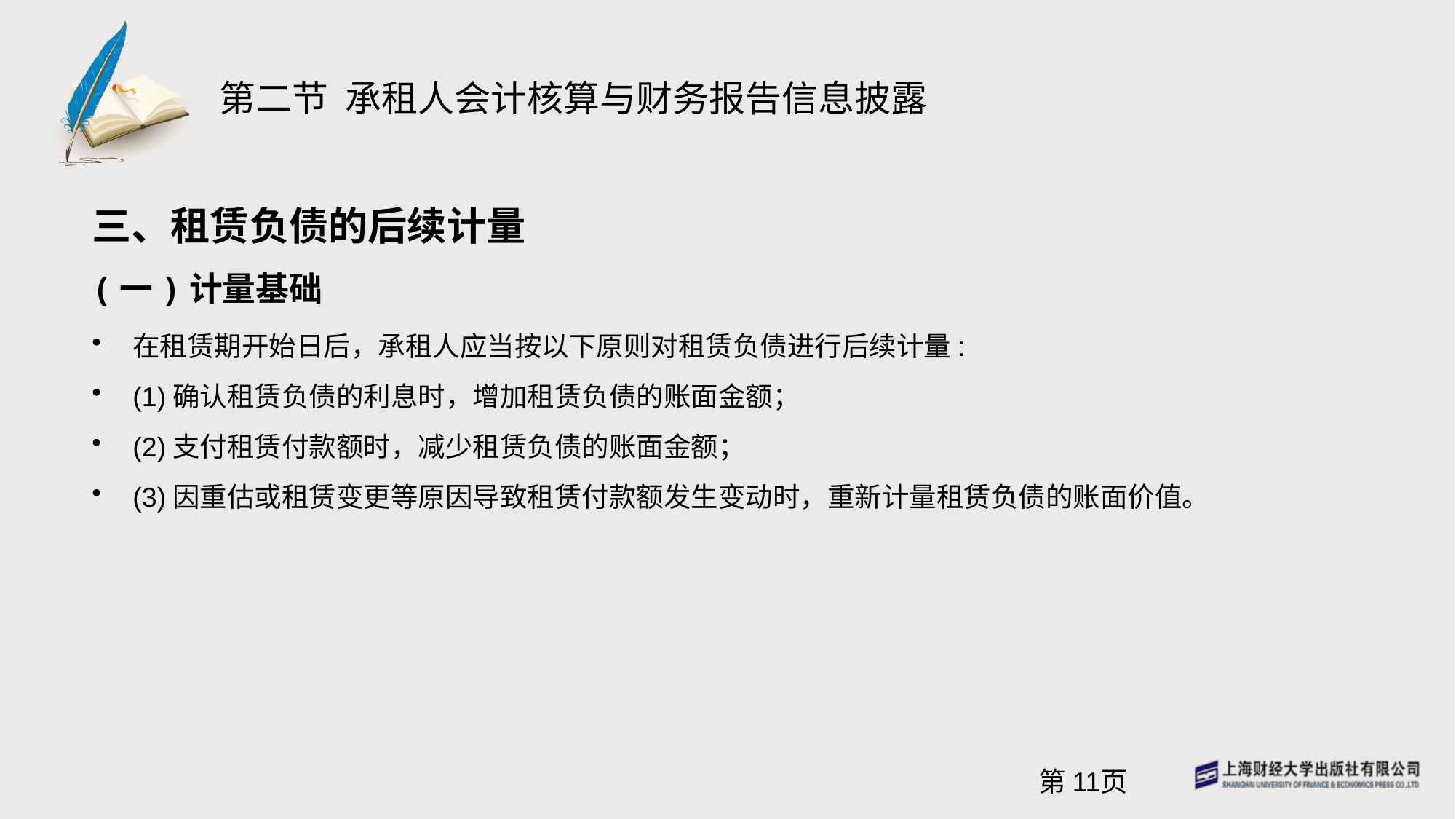

# 第二节  承租人会计核算与财务报告信息披露
三、租赁负债的后续计量
(一)计量基础
在租赁期开始日后，承租人应当按以下原则对租赁负债进行后续计量:
(1)确认租赁负债的利息时，增加租赁负债的账面金额；
(2)支付租赁付款额时，减少租赁负债的账面金额；
(3)因重估或租赁变更等原因导致租赁付款额发生变动时，重新计量租赁负债的账面价值。

11